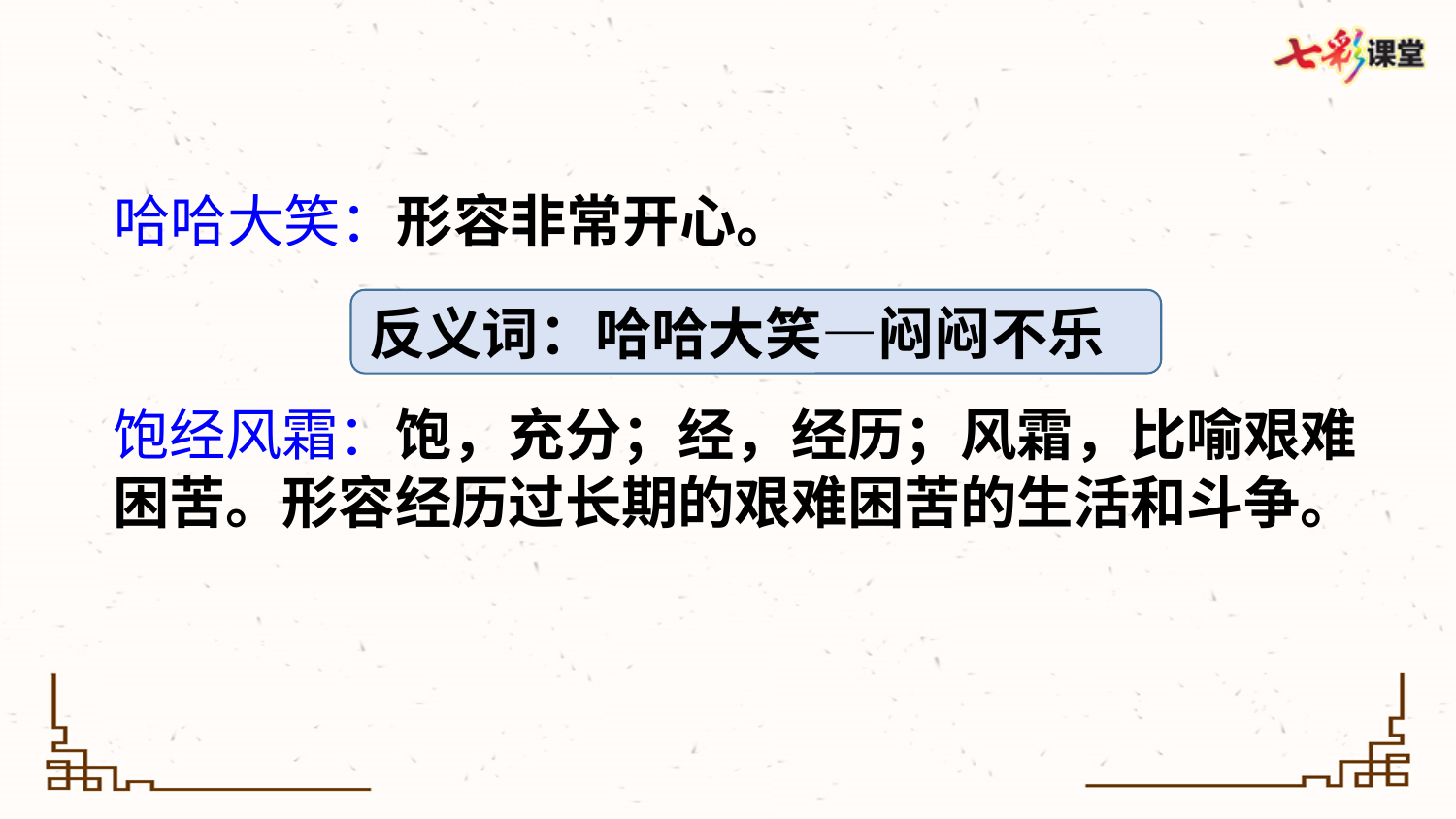

哈哈大笑：形容非常开心。
反义词：哈哈大笑—闷闷不乐
饱经风霜：饱，充分；经，经历；风霜，比喻艰难困苦。形容经历过长期的艰难困苦的生活和斗争。